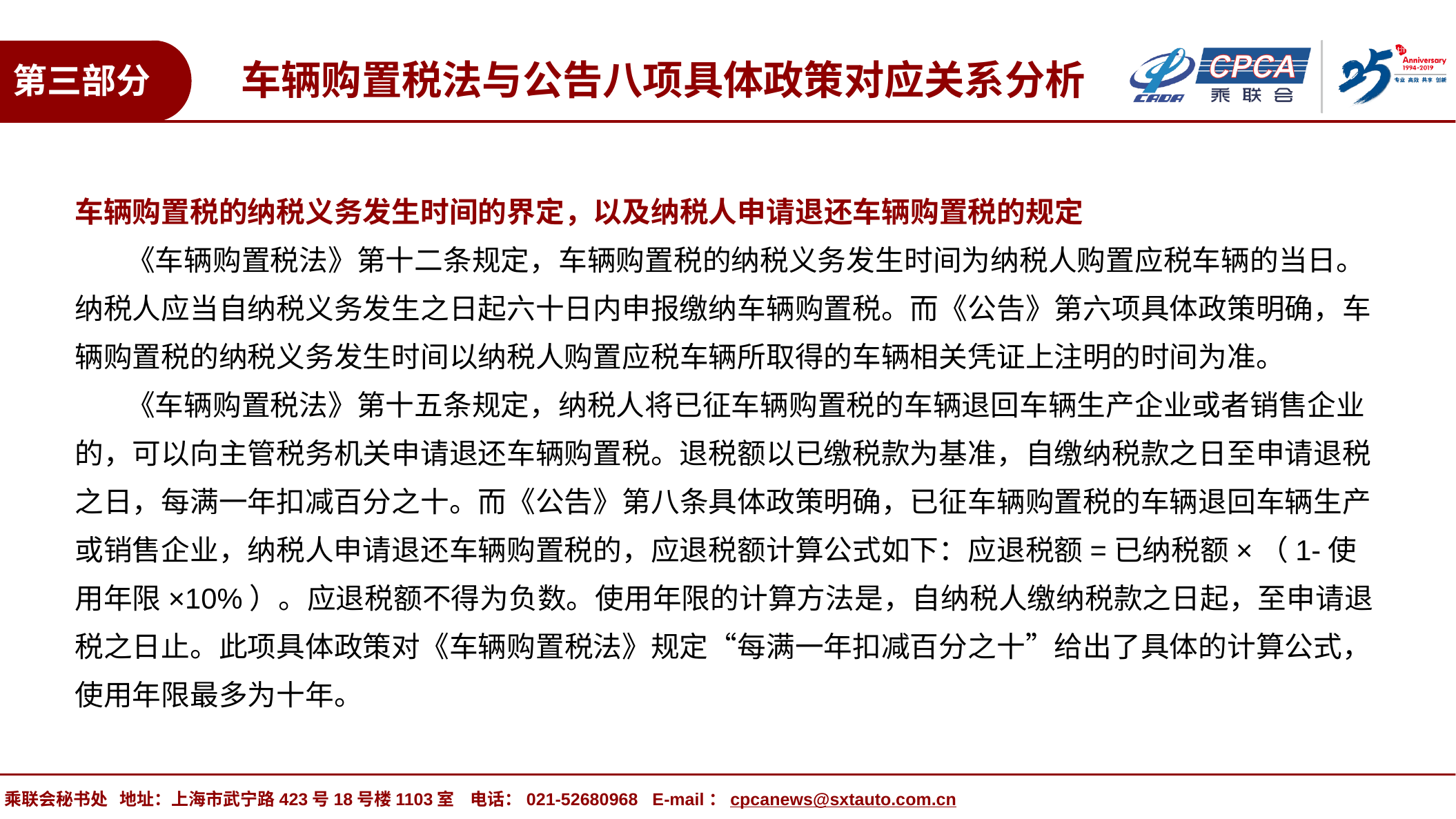

车辆购置税法与公告八项具体政策对应关系分析
第三部分
车辆购置税的纳税义务发生时间的界定，以及纳税人申请退还车辆购置税的规定
       《车辆购置税法》第十二条规定，车辆购置税的纳税义务发生时间为纳税人购置应税车辆的当日。纳税人应当自纳税义务发生之日起六十日内申报缴纳车辆购置税。而《公告》第六项具体政策明确，车辆购置税的纳税义务发生时间以纳税人购置应税车辆所取得的车辆相关凭证上注明的时间为准。
       《车辆购置税法》第十五条规定，纳税人将已征车辆购置税的车辆退回车辆生产企业或者销售企业的，可以向主管税务机关申请退还车辆购置税。退税额以已缴税款为基准，自缴纳税款之日至申请退税之日，每满一年扣减百分之十。而《公告》第八条具体政策明确，已征车辆购置税的车辆退回车辆生产或销售企业，纳税人申请退还车辆购置税的，应退税额计算公式如下：应退税额=已纳税额×（1-使用年限×10%）。应退税额不得为负数。使用年限的计算方法是，自纳税人缴纳税款之日起，至申请退税之日止。此项具体政策对《车辆购置税法》规定“每满一年扣减百分之十”给出了具体的计算公式，使用年限最多为十年。